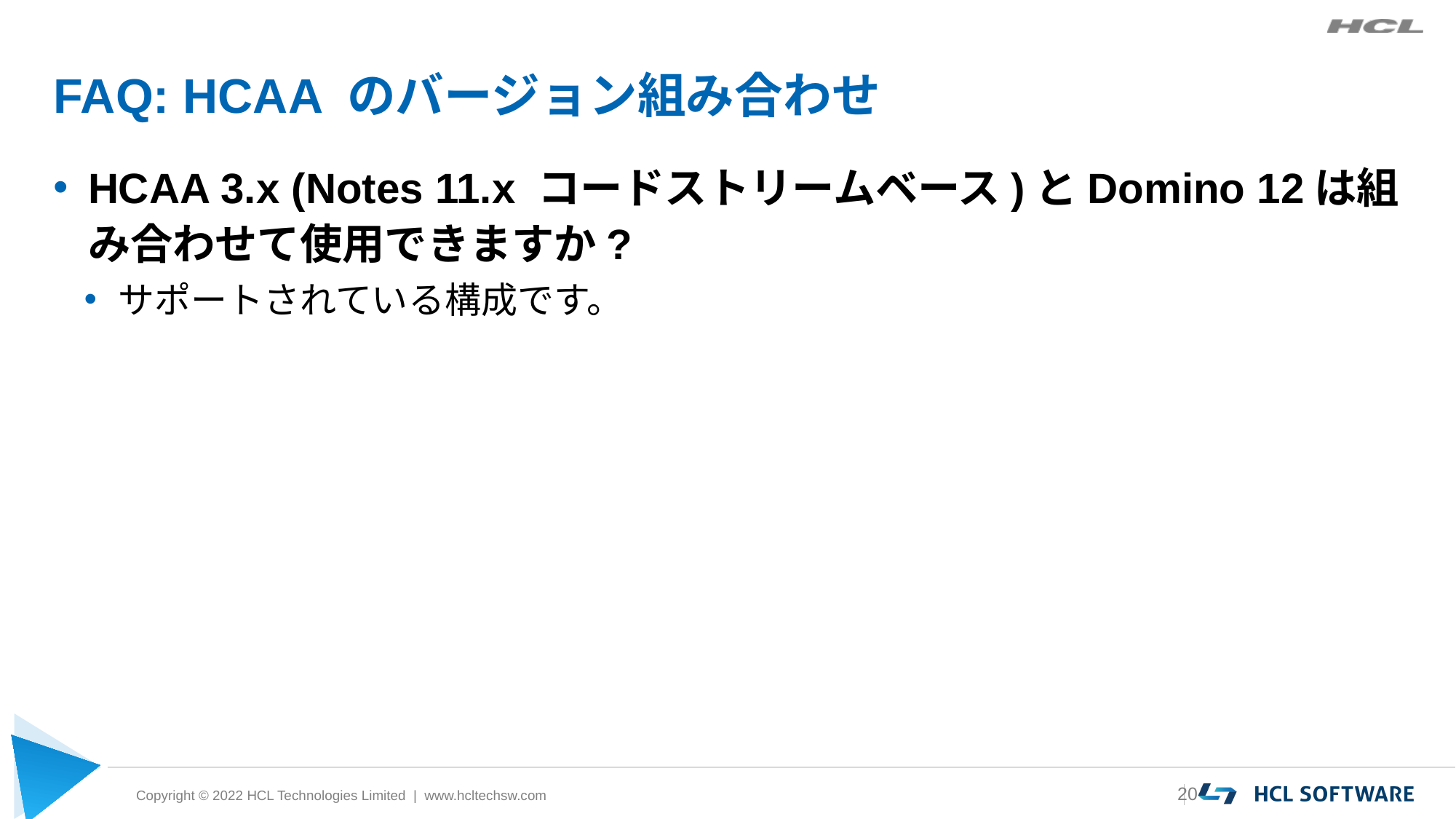

# FAQ: HCAA のバージョン組み合わせ
HCAA 3.x (Notes 11.x コードストリームベース)とDomino 12は組み合わせて使用できますか?
サポートされている構成です。